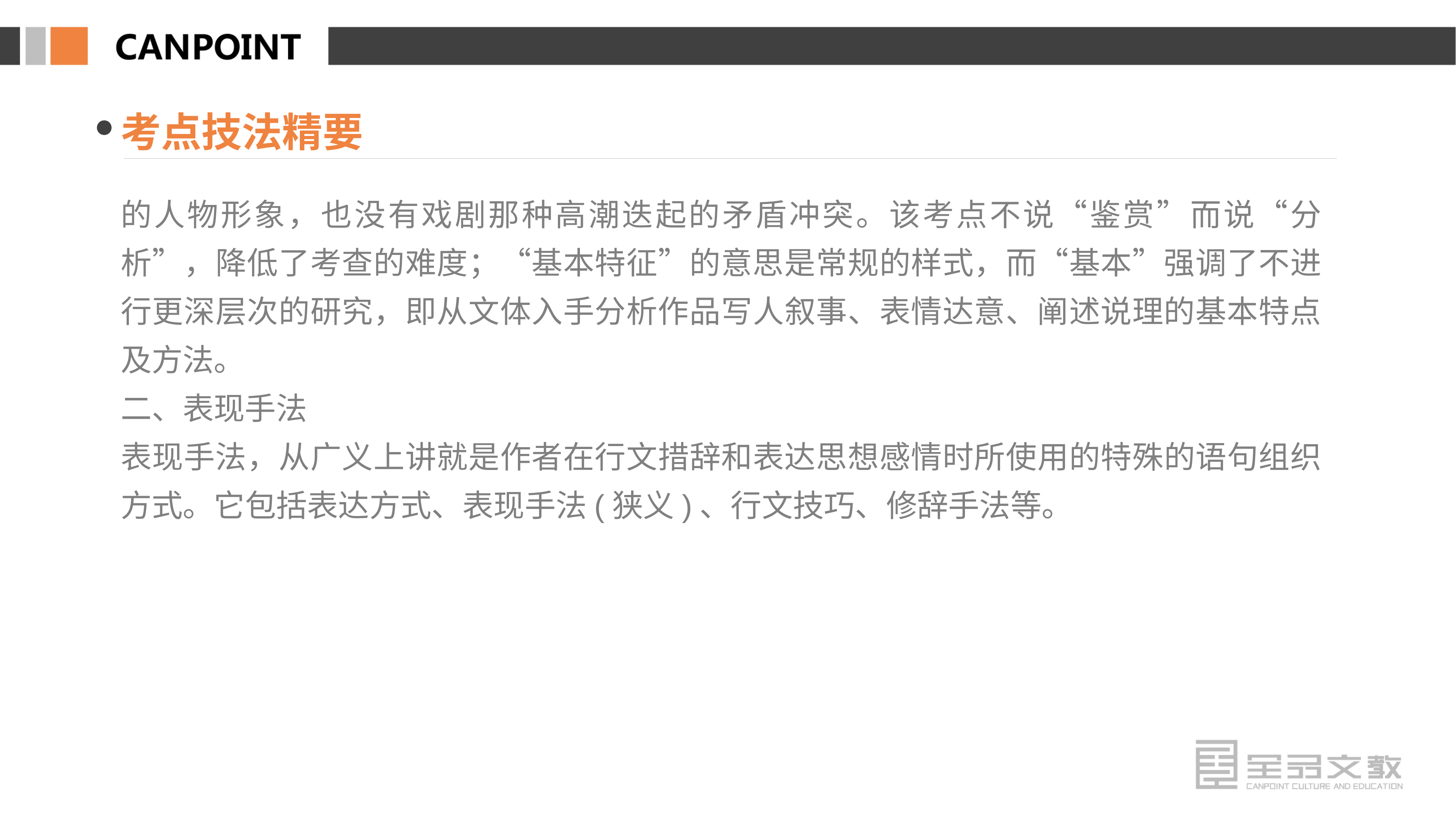

考点技法精要

的人物形象，也没有戏剧那种高潮迭起的矛盾冲突。该考点不说“鉴赏”而说“分析”，降低了考查的难度；“基本特征”的意思是常规的样式，而“基本”强调了不进行更深层次的研究，即从文体入手分析作品写人叙事、表情达意、阐述说理的基本特点及方法。
二、表现手法
表现手法，从广义上讲就是作者在行文措辞和表达思想感情时所使用的特殊的语句组织方式。它包括表达方式、表现手法(狭义)、行文技巧、修辞手法等。